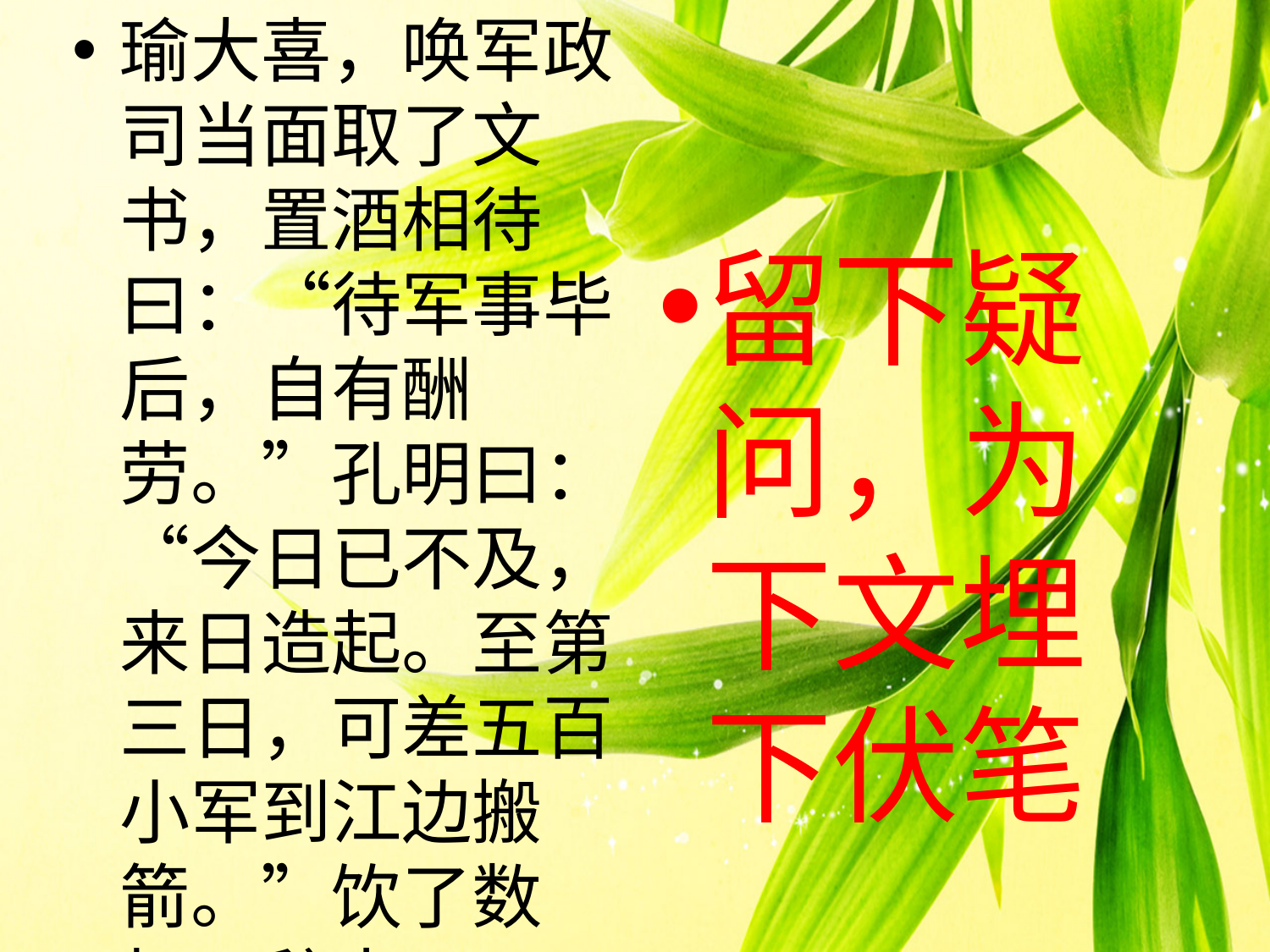

瑜大喜，唤军政司当面取了文书，置酒相待曰：“待军事毕后，自有酬劳。”孔明曰：“今日已不及，来日造起。至第三日，可差五百小军到江边搬箭。”饮了数杯，辞去。
#
留下疑问，为下文埋下伏笔